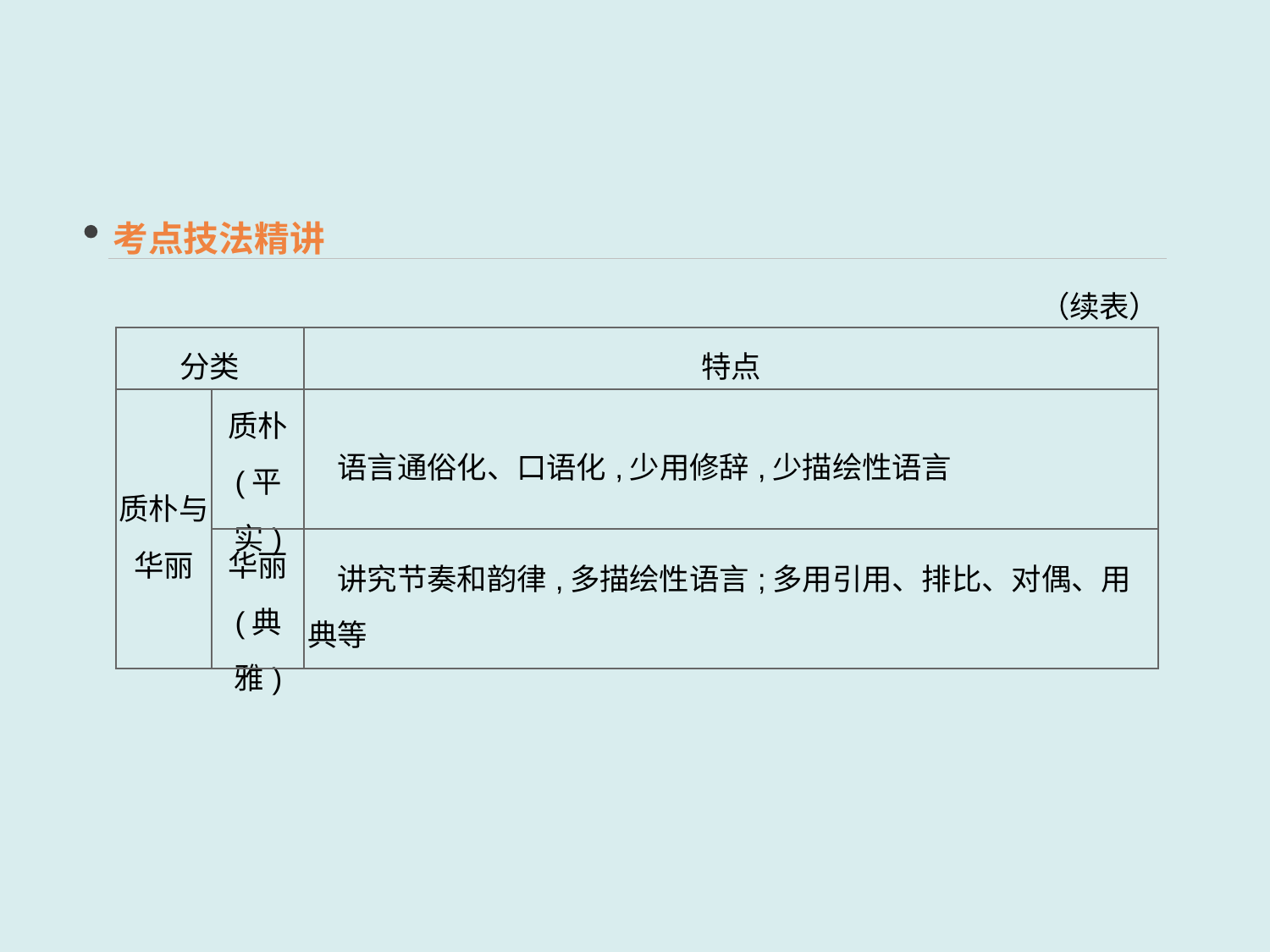

考点技法精讲

（续表）
| 分类 |  | 特点 |
| --- | --- | --- |
| 质朴与 华丽 | 质朴 (平实) | 语言通俗化、口语化,少用修辞,少描绘性语言 |
|  | 华丽 (典雅) | 讲究节奏和韵律,多描绘性语言;多用引用、排比、对偶、用典等 |